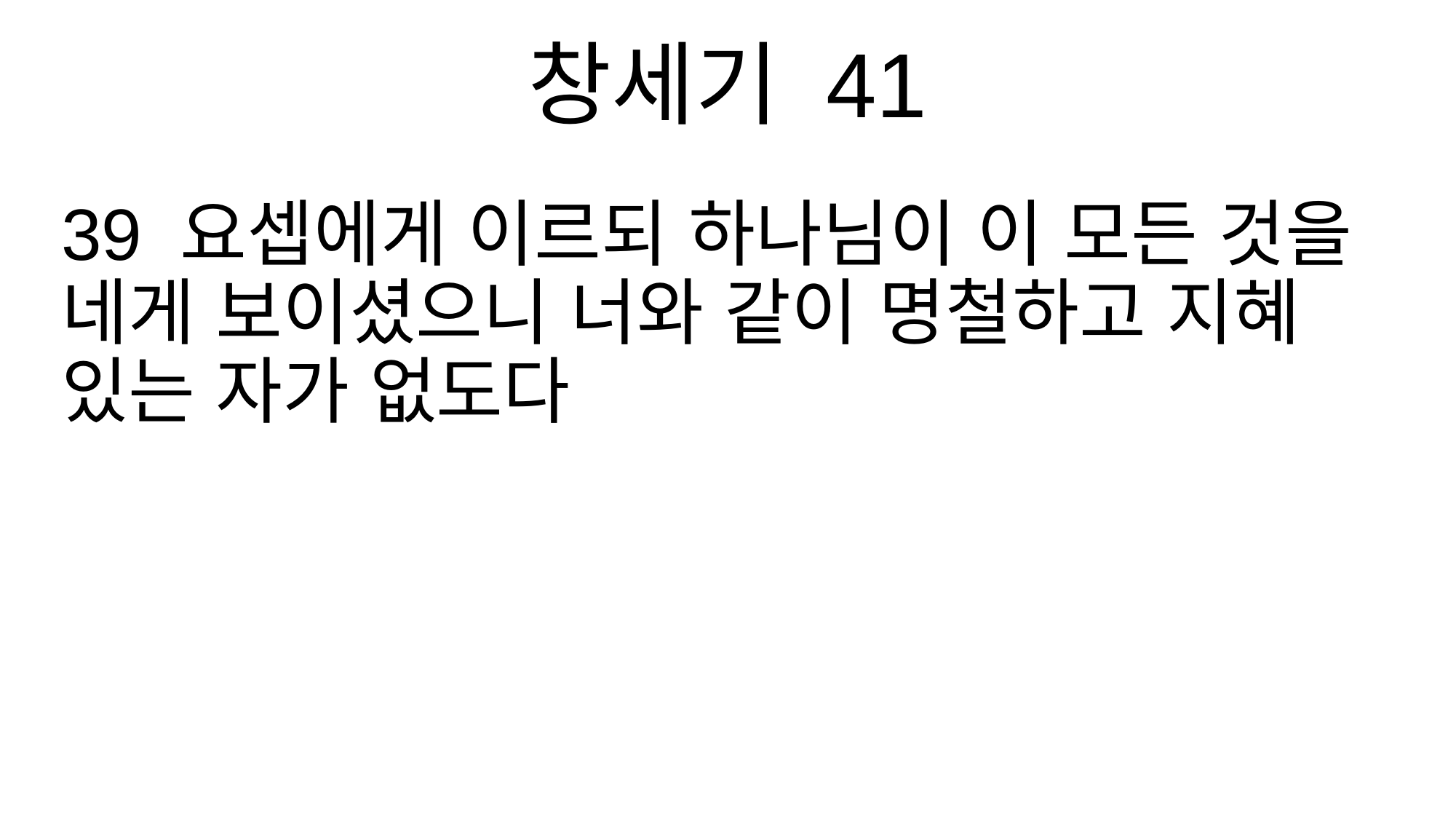

창세기 41
39 요셉에게 이르되 하나님이 이 모든 것을 네게 보이셨으니 너와 같이 명철하고 지혜 있는 자가 없도다